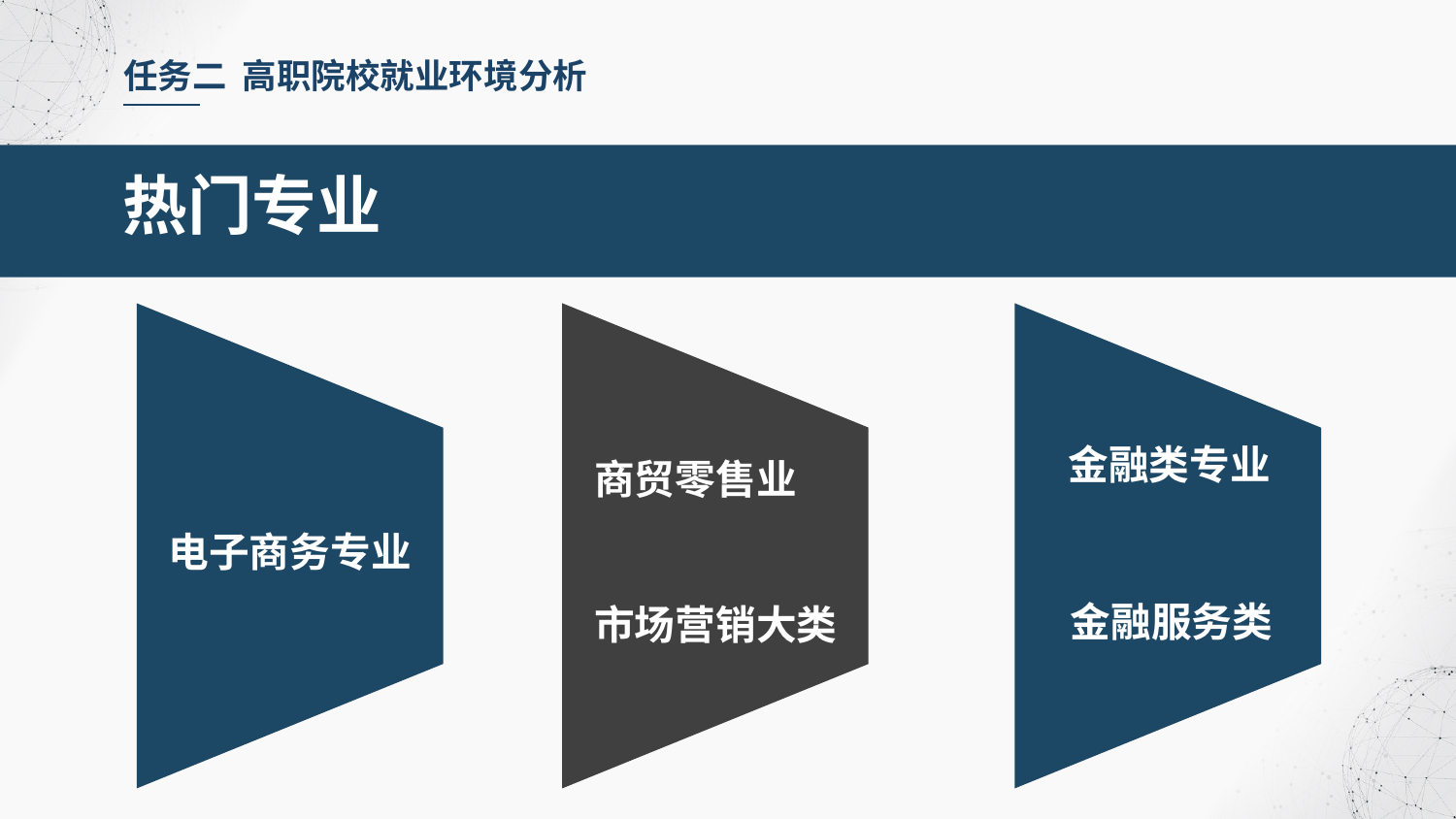

任务二  高职院校就业环境分析

热门专业

金融类专业
商贸零售业

市场营销大类
电子商务专业
金融服务类